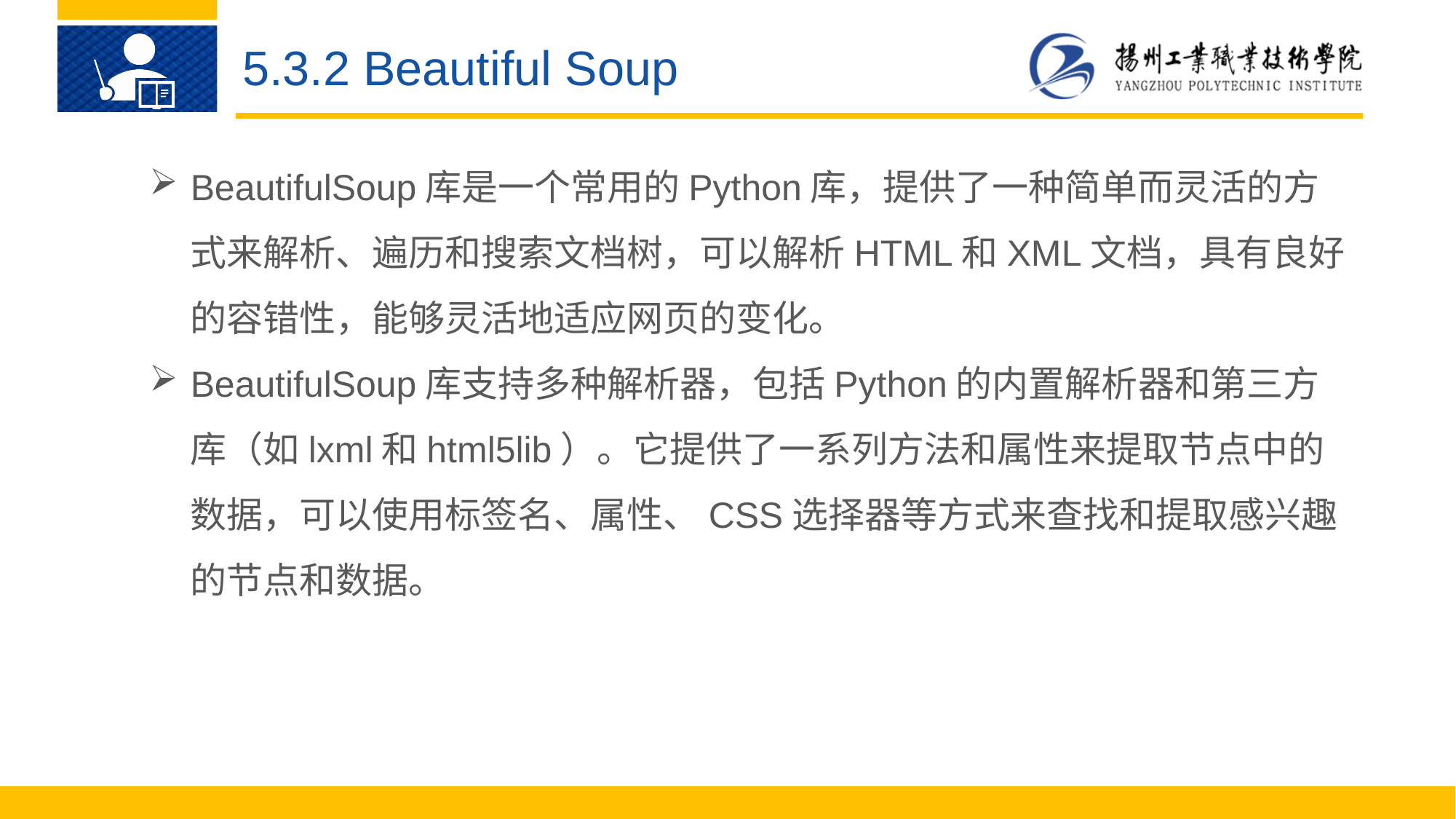

5.3.2 Beautiful Soup
BeautifulSoup库是一个常用的Python库，提供了一种简单而灵活的方式来解析、遍历和搜索文档树，可以解析HTML和XML文档，具有良好的容错性，能够灵活地适应网页的变化。
BeautifulSoup库支持多种解析器，包括Python的内置解析器和第三方库（如lxml和html5lib）。它提供了一系列方法和属性来提取节点中的数据，可以使用标签名、属性、CSS选择器等方式来查找和提取感兴趣的节点和数据。